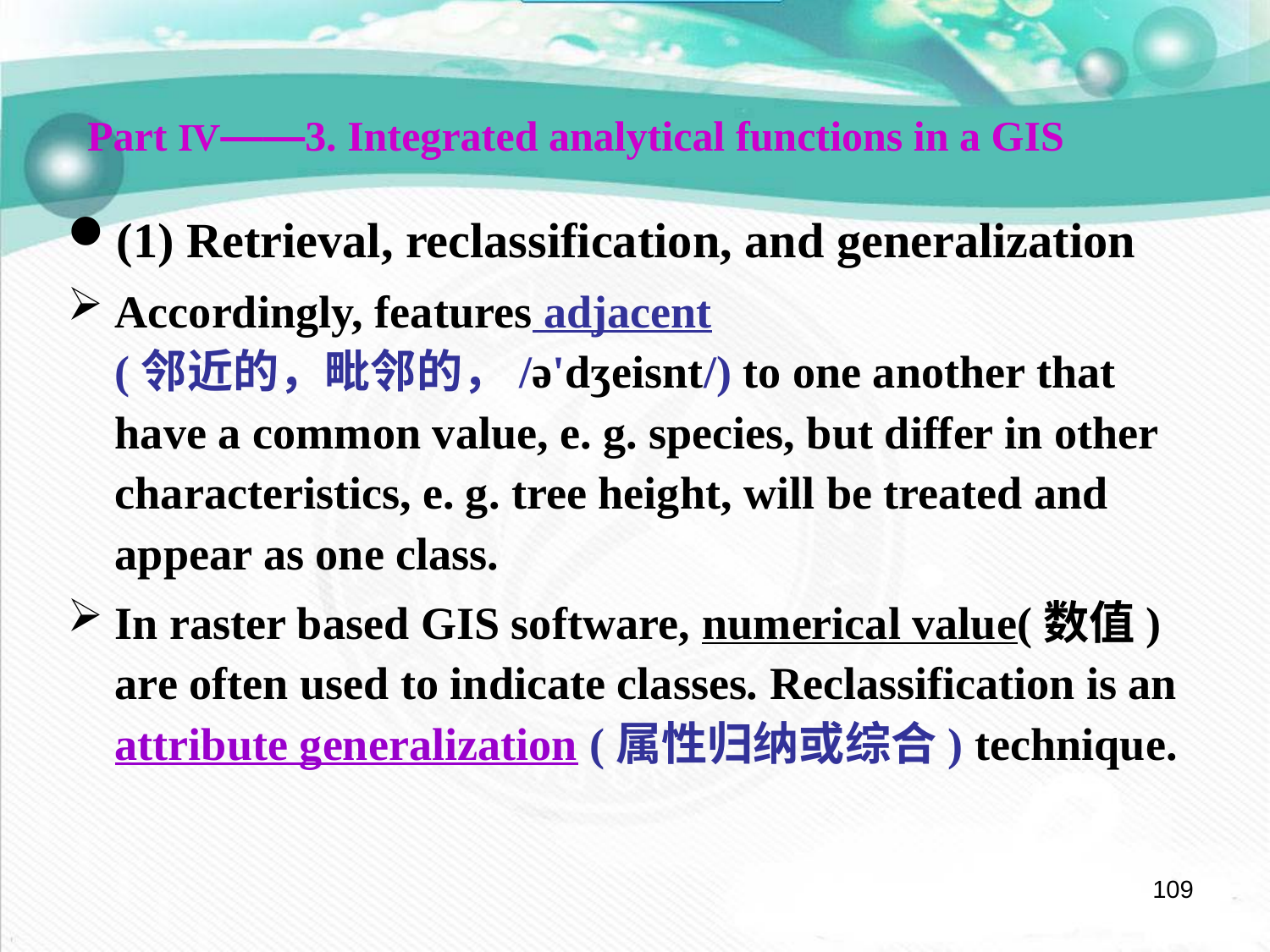

Part Ⅳ——3. Integrated analytical functions in a GIS
(1) Retrieval, reclassification, and generalization
Accordingly, features adjacent (邻近的，毗邻的，/ə'dʒeisnt/) to one another that have a common value, e. g. species, but differ in other characteristics, e. g. tree height, will be treated and appear as one class.
In raster based GIS software, numerical value(数值) are often used to indicate classes. Reclassification is an attribute generalization (属性归纳或综合) technique.
109